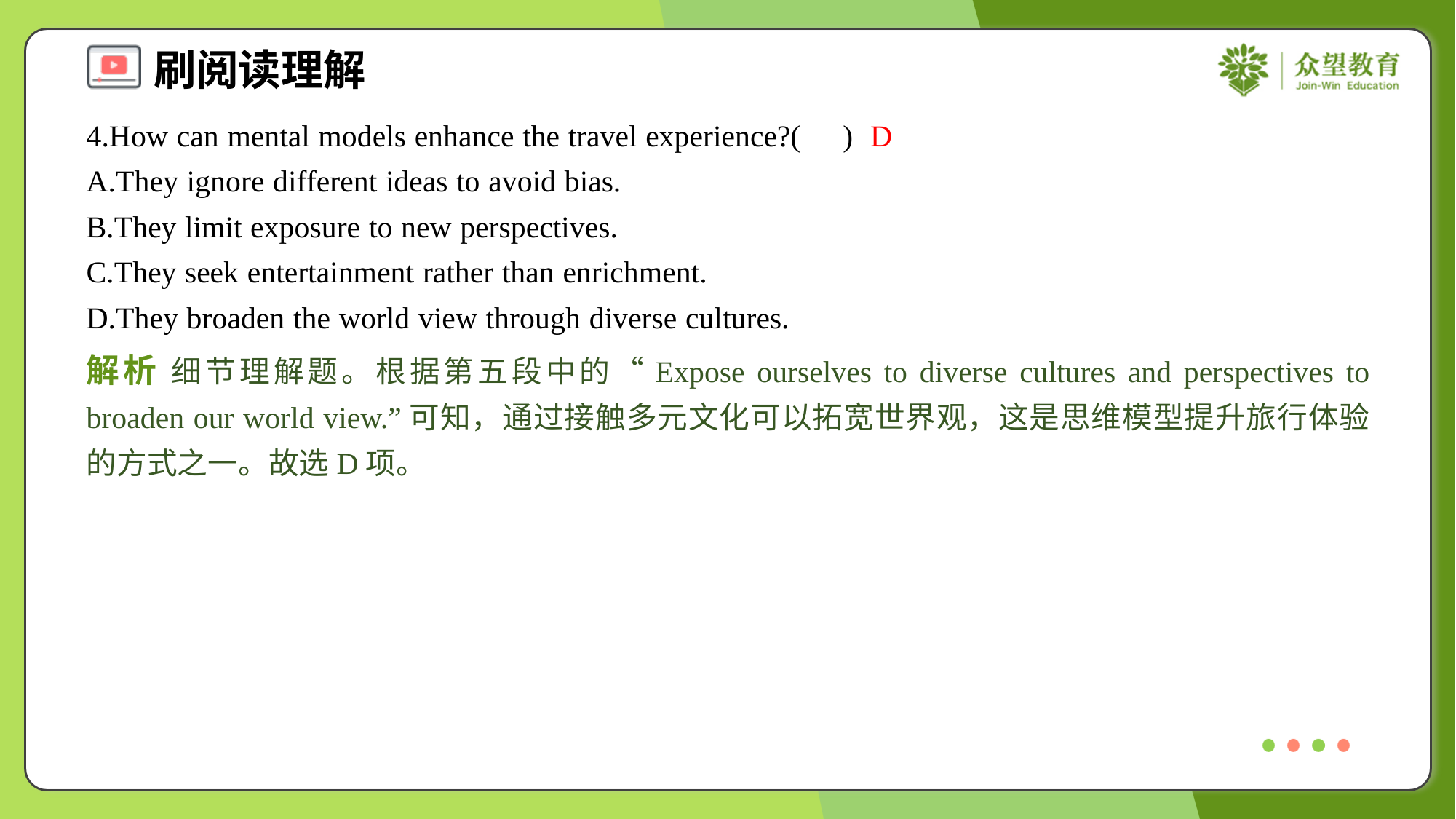

4.How can mental models enhance the travel experience?(     )
D
A.They ignore different ideas to avoid bias.
B.They limit exposure to new perspectives.
C.They seek entertainment rather than enrichment.
D.They broaden the world view through diverse cultures.
解析 细节理解题。根据第五段中的“Expose ourselves to diverse cultures and perspectives to broaden our world view.”可知，通过接触多元文化可以拓宽世界观，这是思维模型提升旅行体验的方式之一。故选D项。